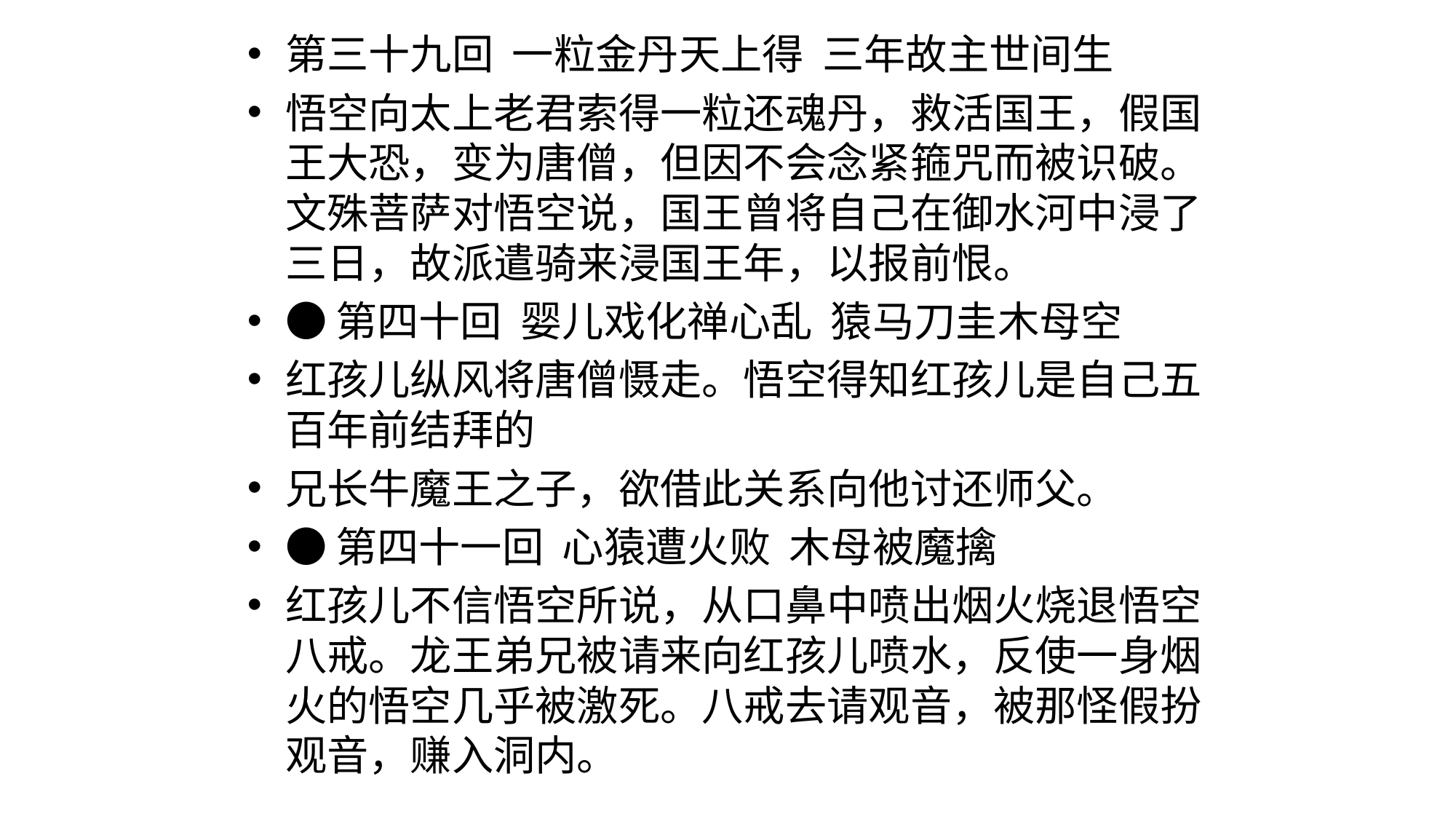

第三十九回  一粒金丹天上得  三年故主世间生
悟空向太上老君索得一粒还魂丹，救活国王，假国王大恐，变为唐僧，但因不会念紧箍咒而被识破。文殊菩萨对悟空说，国王曾将自己在御水河中浸了三日，故派遣骑来浸国王年，以报前恨。
●第四十回  婴儿戏化禅心乱  猿马刀圭木母空
红孩儿纵风将唐僧慑走。悟空得知红孩儿是自己五百年前结拜的
兄长牛魔王之子，欲借此关系向他讨还师父。
●第四十一回  心猿遭火败  木母被魔擒
红孩儿不信悟空所说，从口鼻中喷出烟火烧退悟空八戒。龙王弟兄被请来向红孩儿喷水，反使一身烟火的悟空几乎被激死。八戒去请观音，被那怪假扮观音，赚入洞内。

#